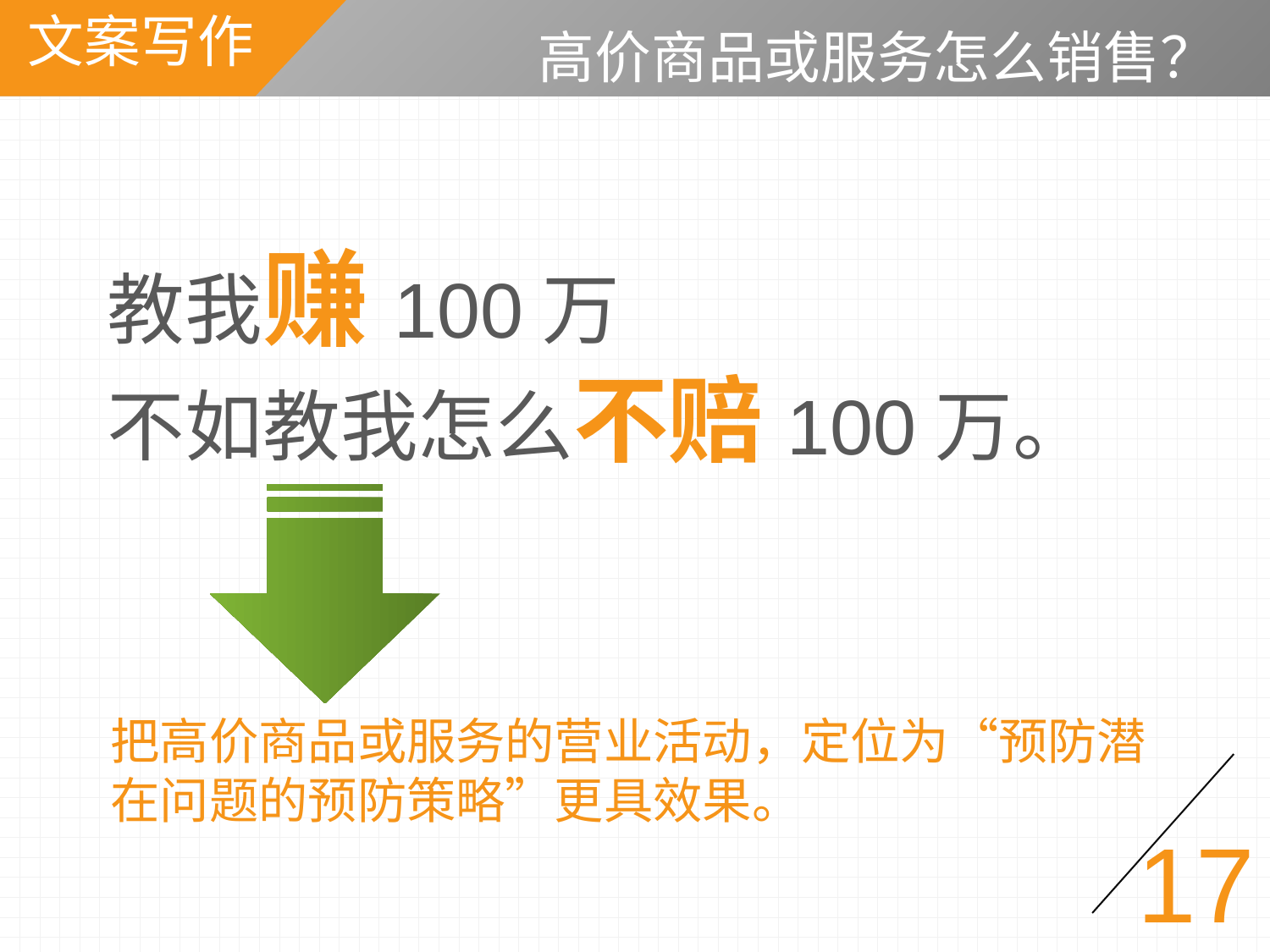

文案写作
# 高价商品或服务怎么销售？
教我赚100万
不如教我怎么不赔100万。

把高价商品或服务的营业活动，定位为“预防潜在问题的预防策略”更具效果。
17